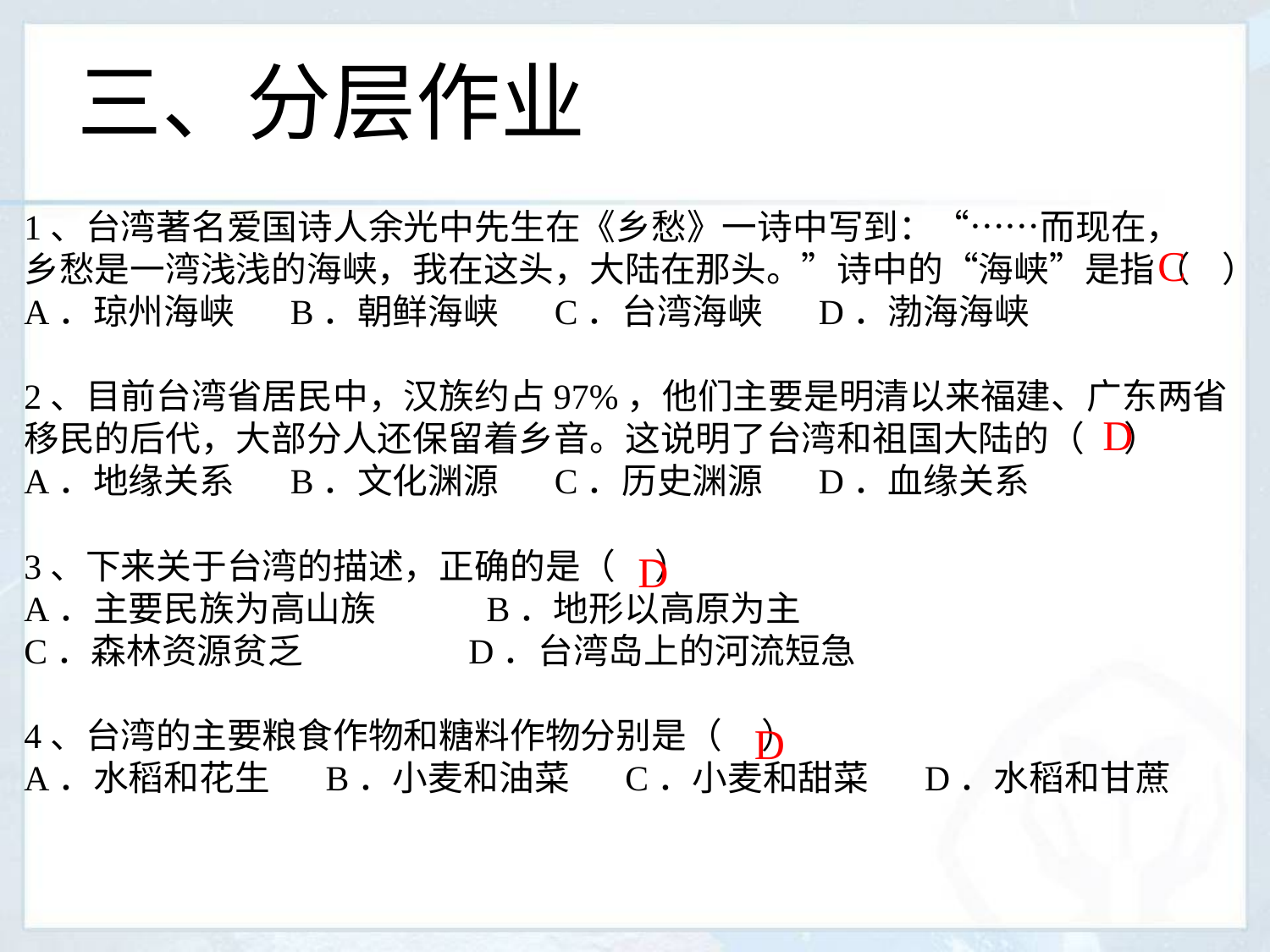

三、分层作业
1、台湾著名爱国诗人余光中先生在《乡愁》一诗中写到：“……而现在，
乡愁是一湾浅浅的海峡，我在这头，大陆在那头。”诗中的“海峡”是指（    ）
A．琼州海峡      B．朝鲜海峡      C．台湾海峡      D．渤海海峡

2、目前台湾省居民中，汉族约占97%，他们主要是明清以来福建、广东两省
移民的后代，大部分人还保留着乡音。这说明了台湾和祖国大陆的（     ）
A．地缘关系      B．文化渊源      C．历史渊源      D．血缘关系

3、下来关于台湾的描述，正确的是（     ）
A．主要民族为高山族             B．地形以高原为主
C．森林资源贫乏                    D．台湾岛上的河流短急

4、台湾的主要粮食作物和糖料作物分别是（     ）
A．水稻和花生      B．小麦和油菜      C．小麦和甜菜      D．水稻和甘蔗
C
D
D
D